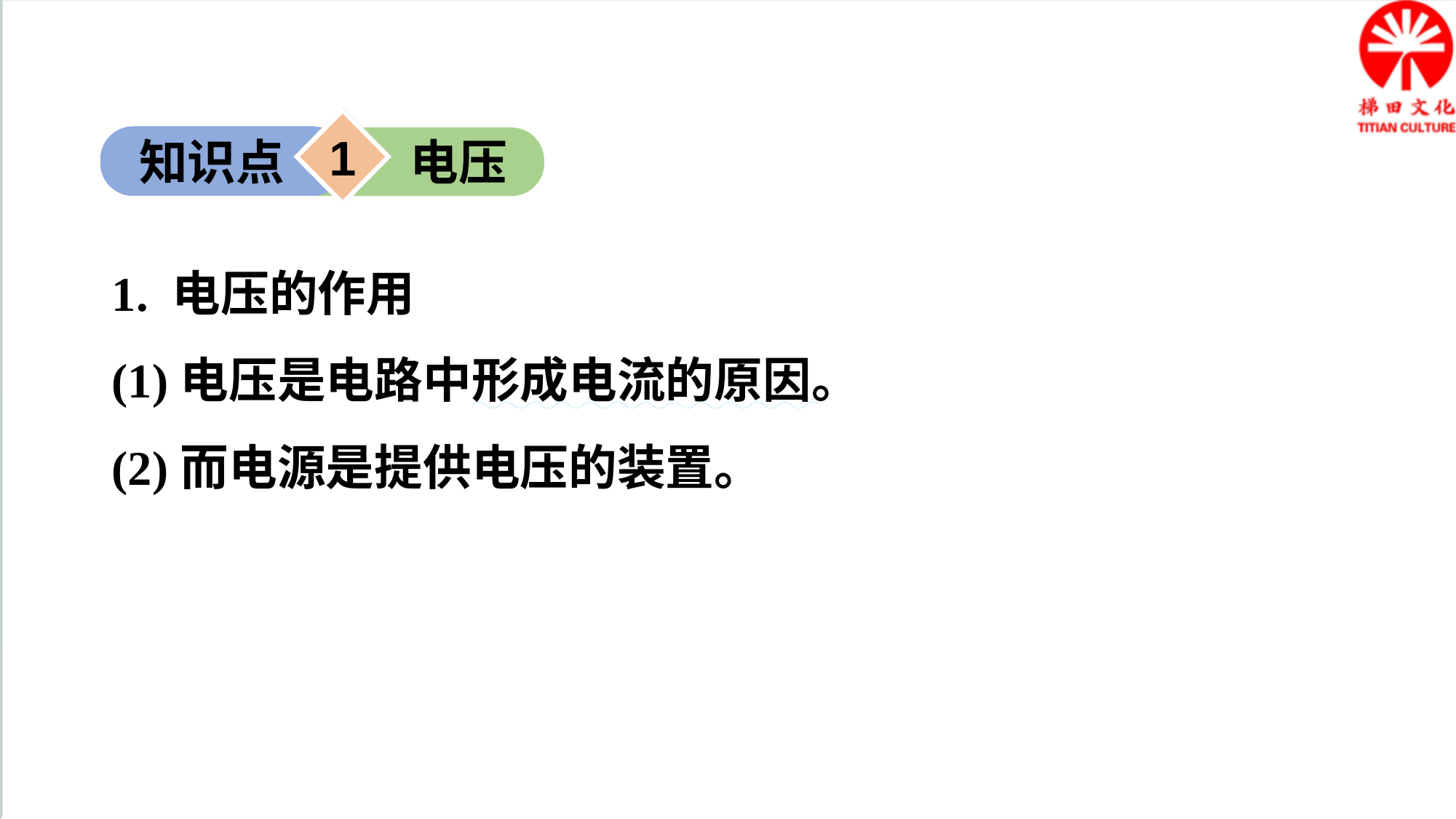

1
知识点
电压

1. 电压的作用
(1)电压是电路中形成电流的原因。
(2)而电源是提供电压的装置。